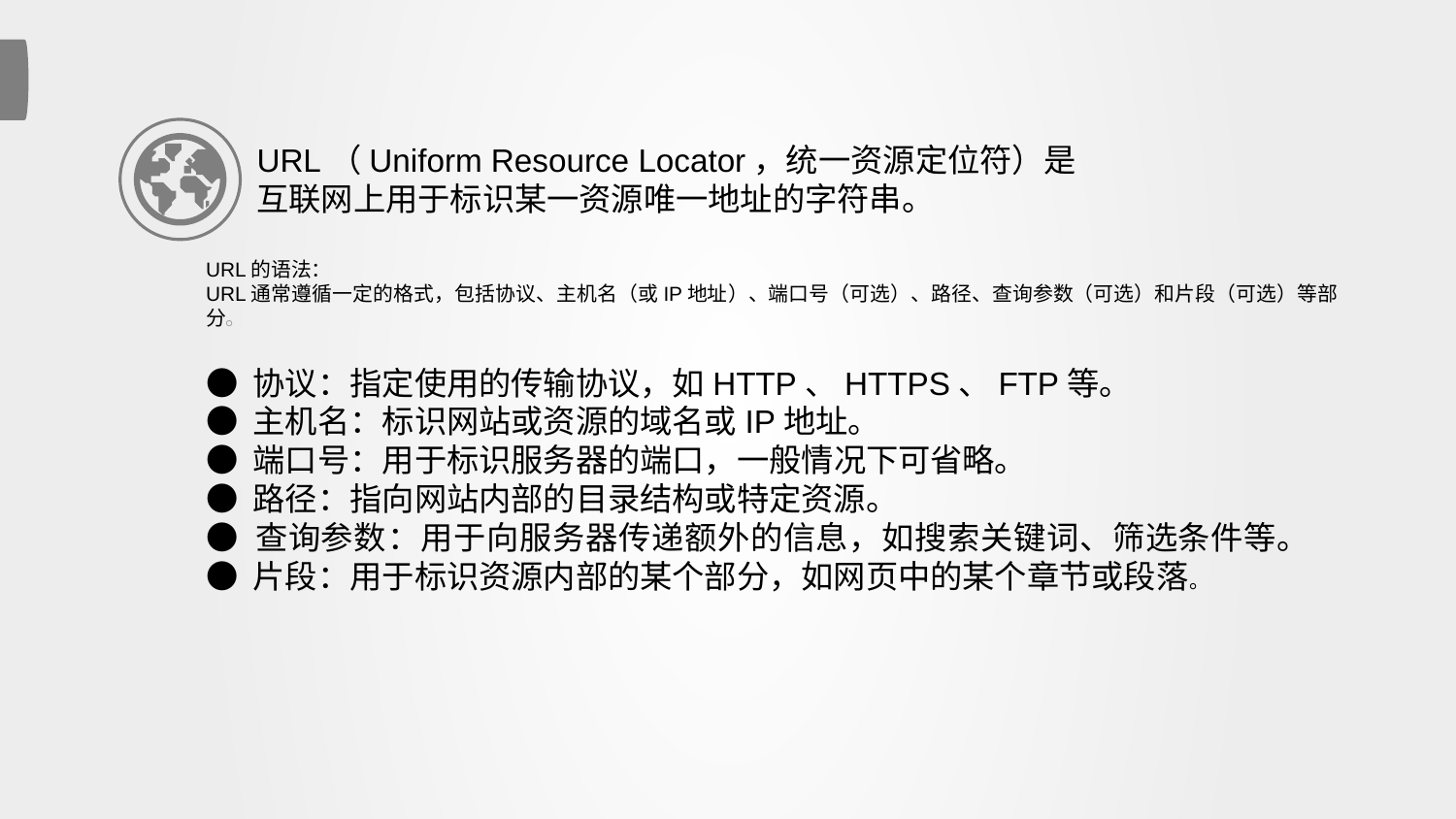

‌‌URL（Uniform Resource Locator，统一资源定位符）是互联网上用于标识某一资源唯一地址的字符串‌。‌
URL的语法‌：
URL通常遵循一定的格式，包括协议、主机名（或IP地址）、端口号（可选）、路径、查询参数（可选）和片段（可选）等部分。
● ‌协议‌：指定使用的传输协议，如HTTP、HTTPS、FTP等。
● ‌主机名‌：标识网站或资源的域名或IP地址。
● ‌端口号‌：用于标识服务器的端口，一般情况下可省略。
● ‌路径‌：指向网站内部的目录结构或特定资源。
● ‌查询参数‌：用于向服务器传递额外的信息，如搜索关键词、筛选条件等。
● ‌片段‌：用于标识资源内部的某个部分，如网页中的某个章节或段落。